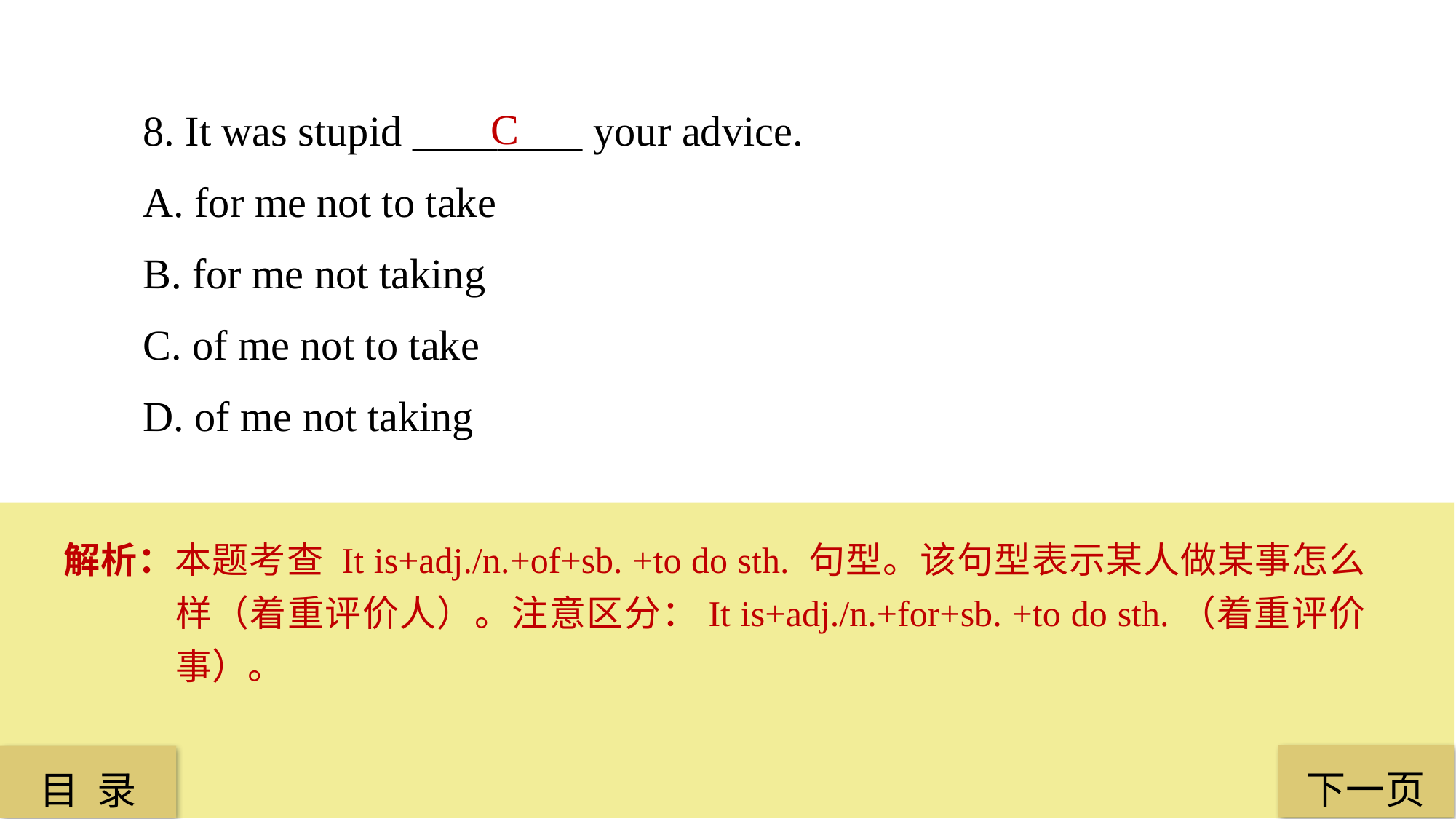

8. It was stupid ________ your advice.
A. for me not to take
B. for me not taking
C. of me not to take
D. of me not taking
C
解析：本题考查 It is+adj./n.+of+sb. +to do sth. 句型。该句型表示某人做某事怎么样（着重评价人）。注意区分：It is+adj./n.+for+sb. +to do sth.（着重评价事）。